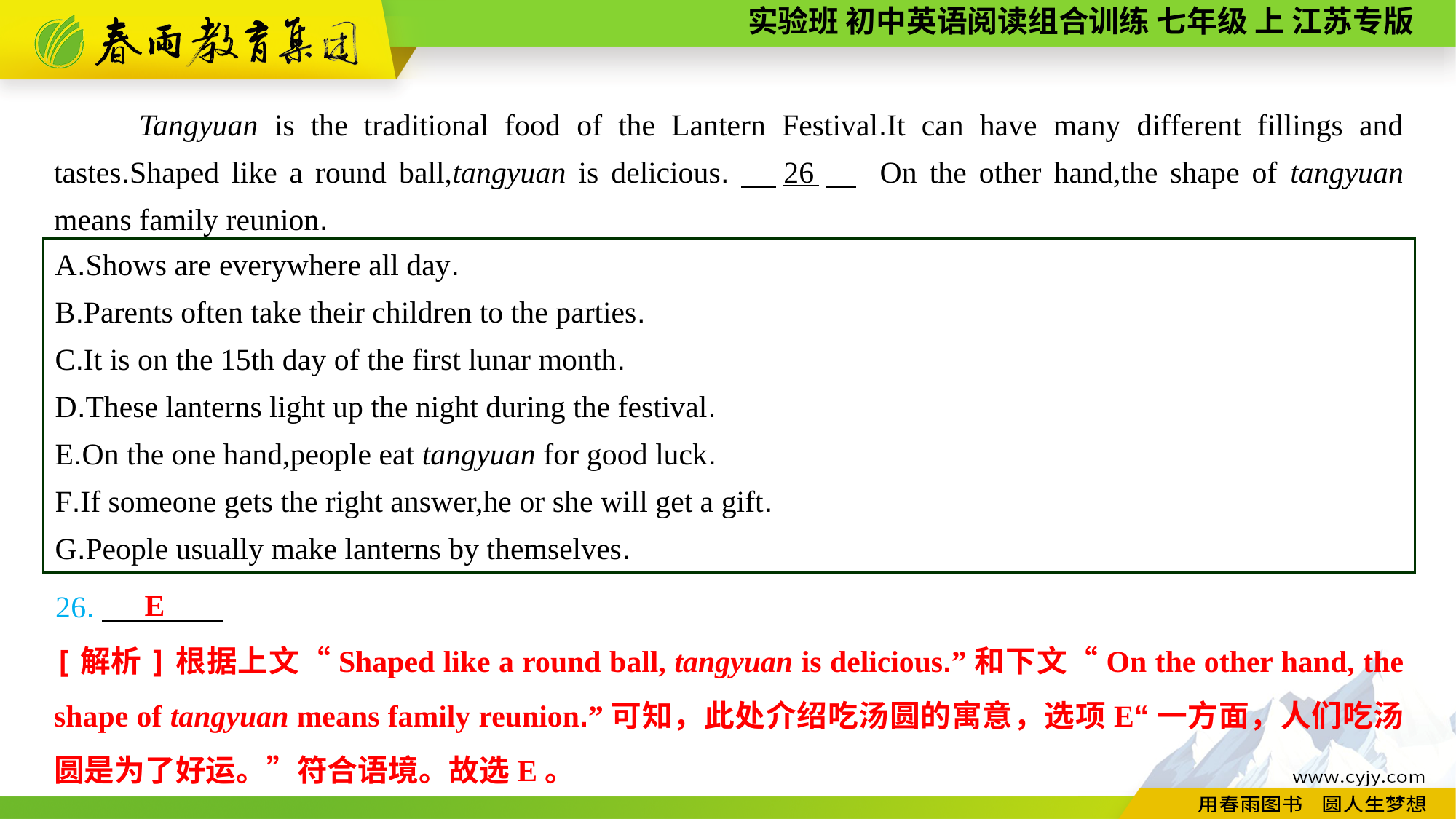

Tangyuan is the traditional food of the Lantern Festival.It can have many different fillings and tastes.Shaped like a round ball,tangyuan is delicious.　26　 On the other hand,the shape of tangyuan means family reunion.
A.Shows are everywhere all day.
B.Parents often take their children to the parties.
C.It is on the 15th day of the first lunar month.
D.These lanterns light up the night during the festival.
E.On the one hand,people eat tangyuan for good luck.
F.If someone gets the right answer,he or she will get a gift.
G.People usually make lanterns by themselves.

E
26.
[解析]根据上文“Shaped like a round ball, tangyuan is delicious.”和下文“On the other hand, the shape of tangyuan means family reunion.”可知，此处介绍吃汤圆的寓意，选项E“一方面，人们吃汤圆是为了好运。”符合语境。故选E。